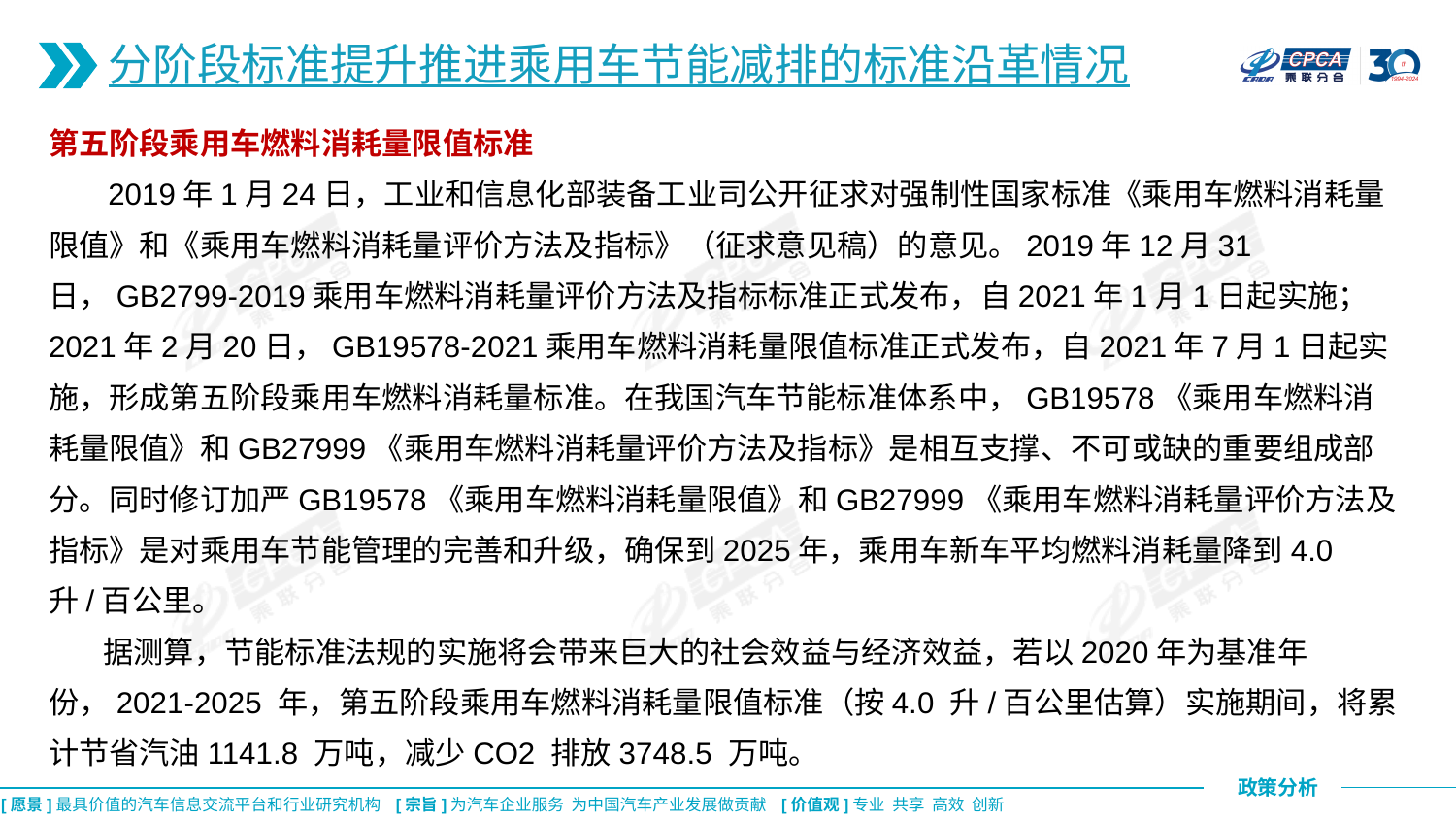

分阶段标准提升推进乘用车节能减排的标准沿革情况
第五阶段乘用车燃料消耗量限值标准
       2019年1月24日，工业和信息化部装备工业司公开征求对强制性国家标准《乘用车燃料消耗量限值》和《乘用车燃料消耗量评价方法及指标》（征求意见稿）的意见。2019年12月31日，GB2799-2019乘用车燃料消耗量评价方法及指标标准正式发布，自2021年1月1日起实施；2021年2月20日，GB19578-2021乘用车燃料消耗量限值标准正式发布，自2021年7月1日起实施，形成第五阶段乘用车燃料消耗量标准。在我国汽车节能标准体系中，GB19578《乘用车燃料消耗量限值》和GB27999《乘用车燃料消耗量评价方法及指标》是相互支撑、不可或缺的重要组成部分。同时修订加严GB19578《乘用车燃料消耗量限值》和GB27999《乘用车燃料消耗量评价方法及指标》是对乘用车节能管理的完善和升级，确保到2025年，乘用车新车平均燃料消耗量降到4.0 升/百公里。
       据测算，节能标准法规的实施将会带来巨大的社会效益与经济效益，若以2020年为基准年份，2021-2025 年，第五阶段乘用车燃料消耗量限值标准（按4.0 升/百公里估算）实施期间，将累计节省汽油1141.8 万吨，减少CO2 排放3748.5 万吨。